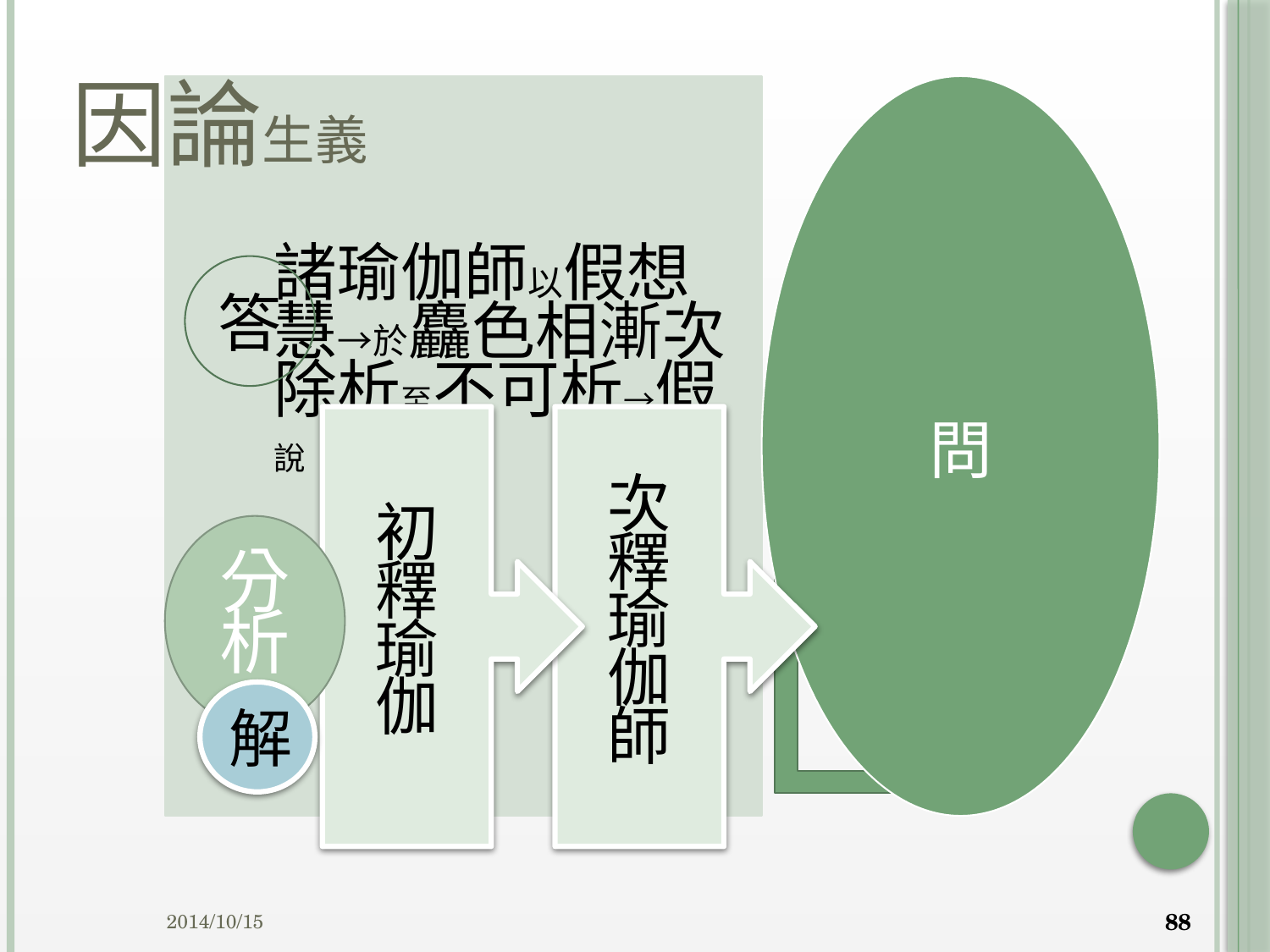

# 因論生義
問
答
初
釋
瑜
伽
次
釋
瑜
伽
師
釋全文
分析
解
2014/10/15
88